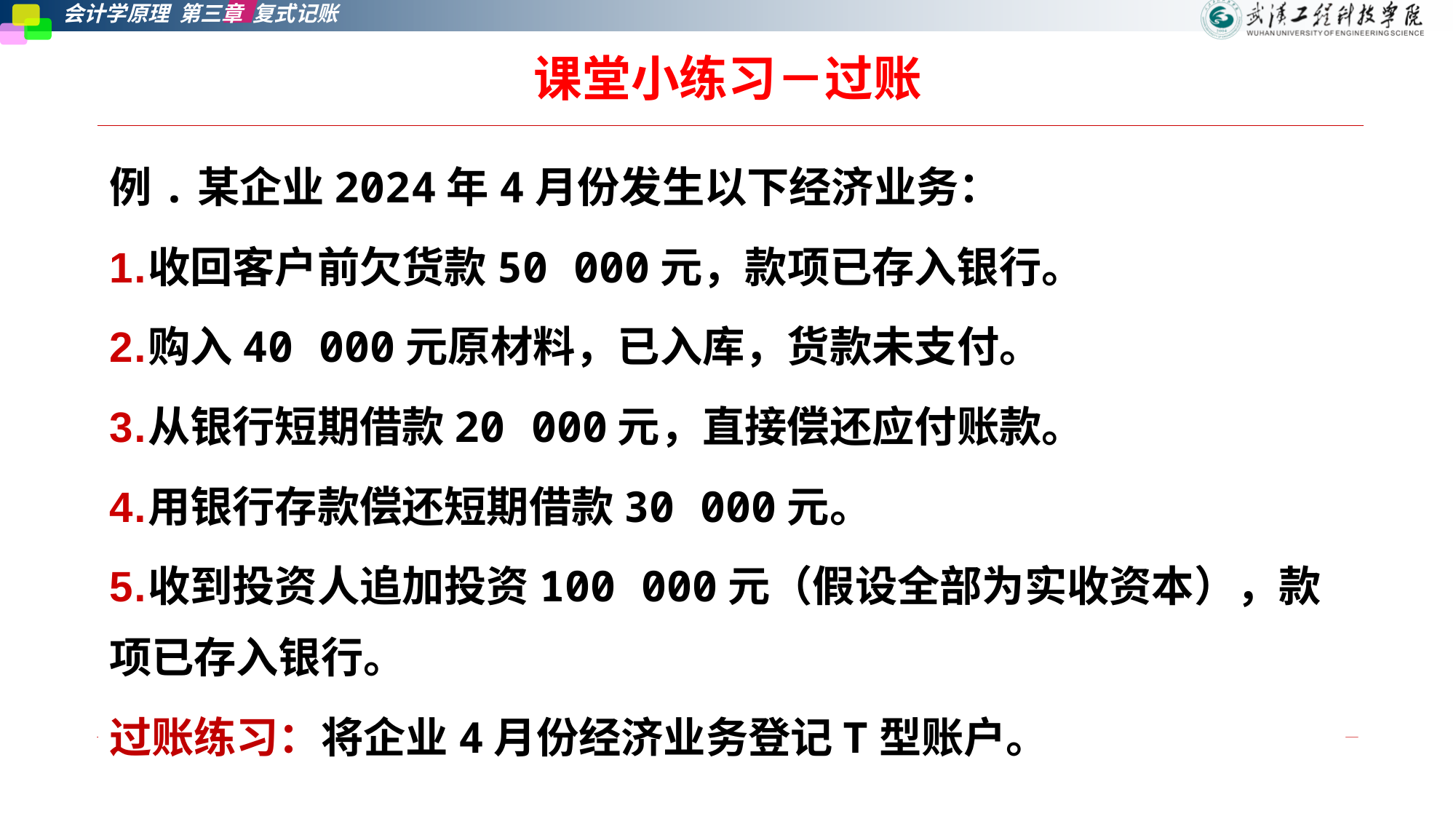

# 课堂小练习－过账
例.某企业2024年4月份发生以下经济业务：
收回客户前欠货款50 000元，款项已存入银行。
购入40 000元原材料，已入库，货款未支付。
从银行短期借款20 000元，直接偿还应付账款。
用银行存款偿还短期借款30 000元。
收到投资人追加投资100 000元（假设全部为实收资本），款项已存入银行。
过账练习：将企业4月份经济业务登记T型账户。